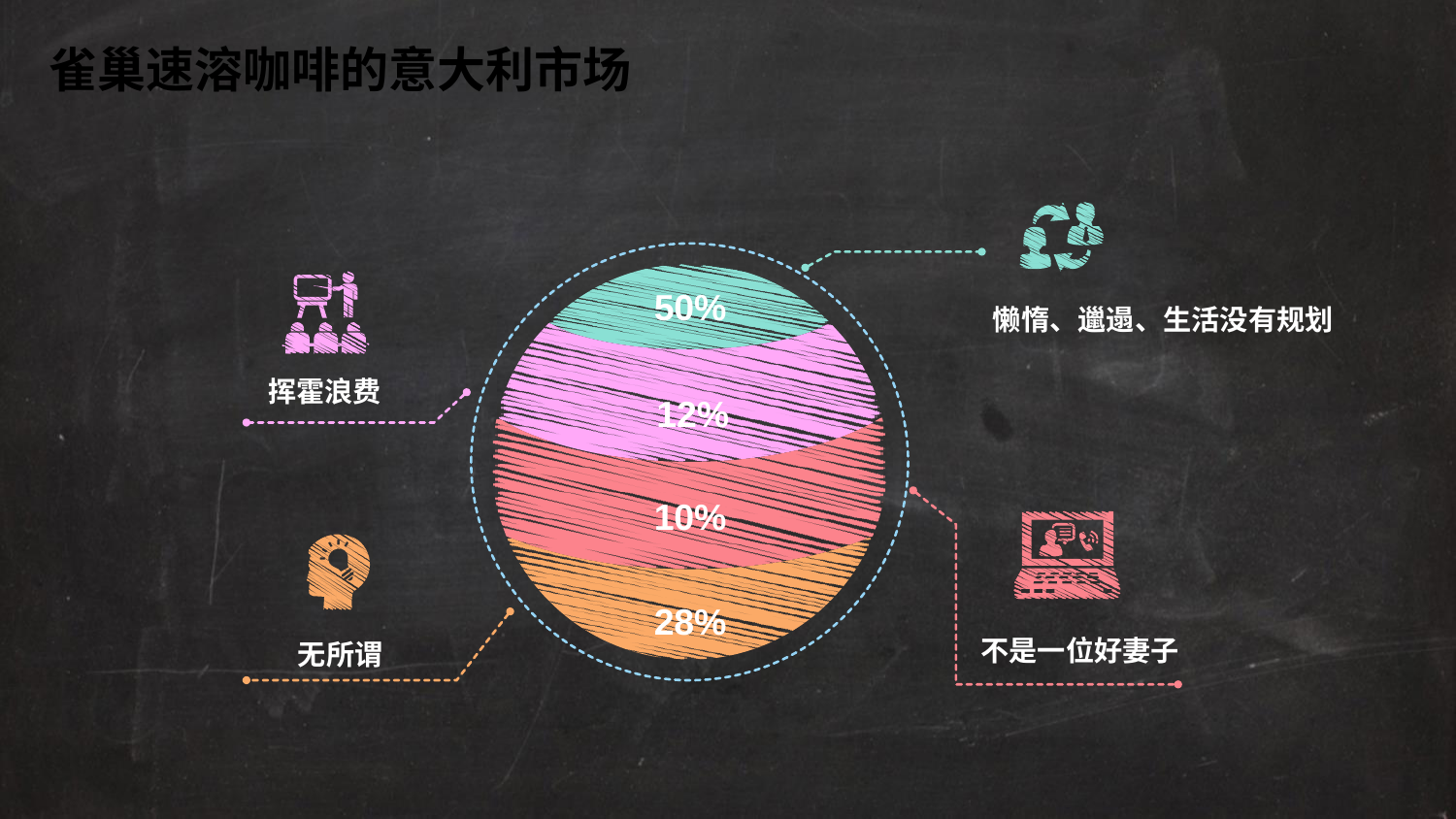

雀巢速溶咖啡的意大利市场

50%

12%

10%

28%

懒惰、邋遢、生活没有规划
挥霍浪费

不是一位好妻子
无所谓